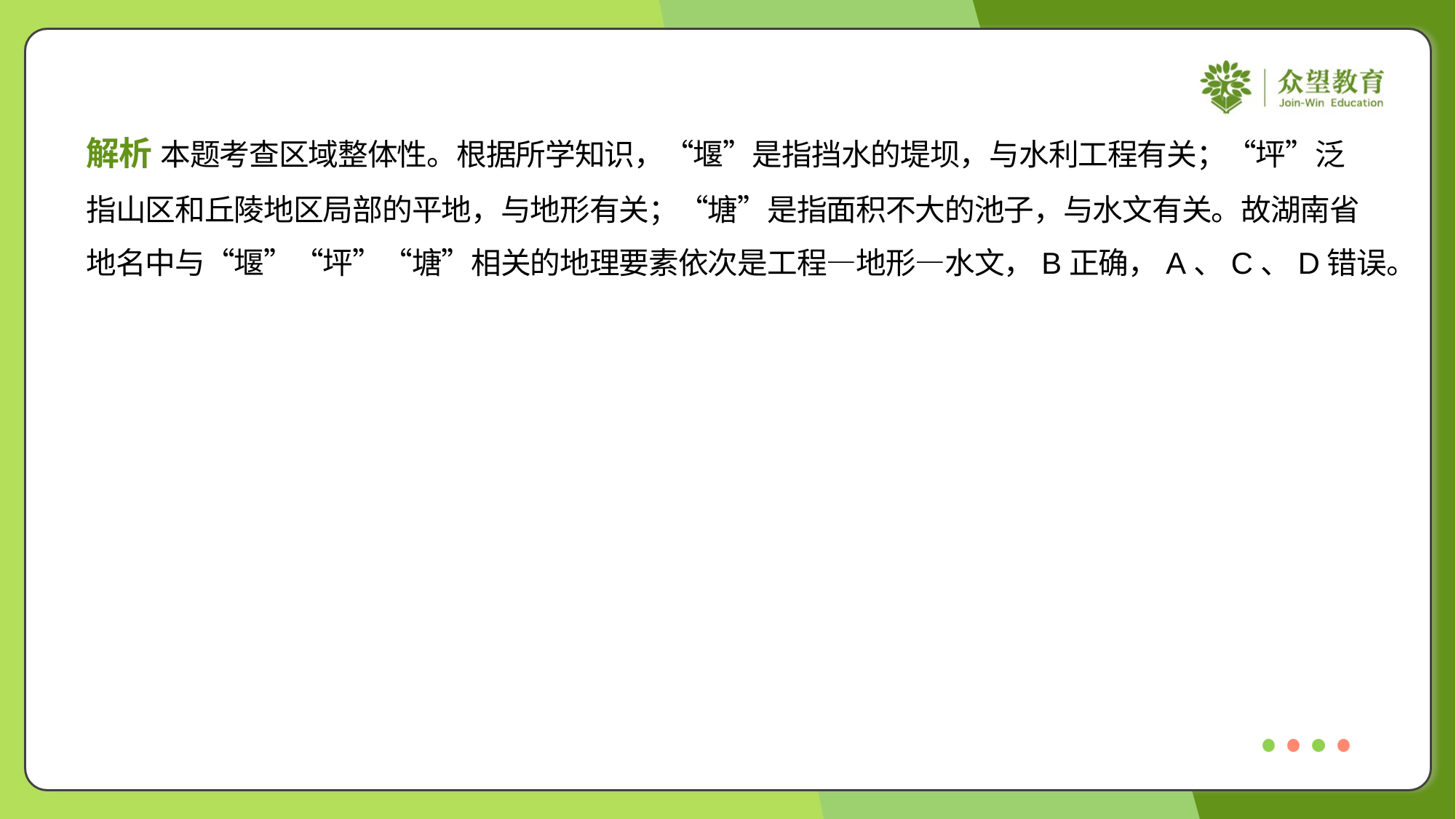

解析 本题考查区域整体性。根据所学知识，“堰”是指挡水的堤坝，与水利工程有关；“坪”泛
指山区和丘陵地区局部的平地，与地形有关；“塘”是指面积不大的池子，与水文有关。故湖南省
地名中与“堰”“坪”“塘”相关的地理要素依次是工程—地形—水文，B正确，A、C、D错误。